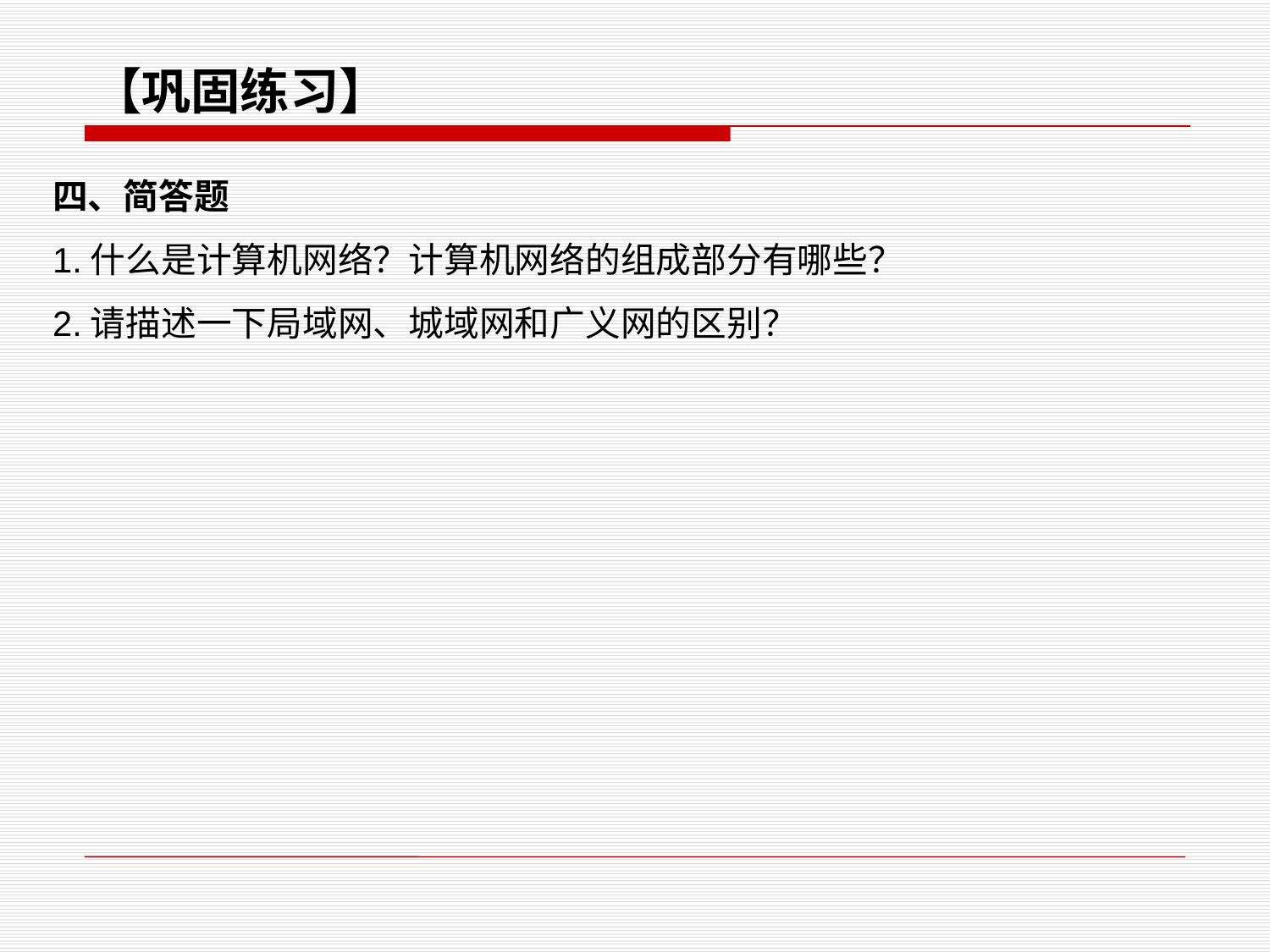

【巩固练习】
四、简答题
1.什么是计算机网络？计算机网络的组成部分有哪些？
2.请描述一下局域网、城域网和广义网的区别？
93